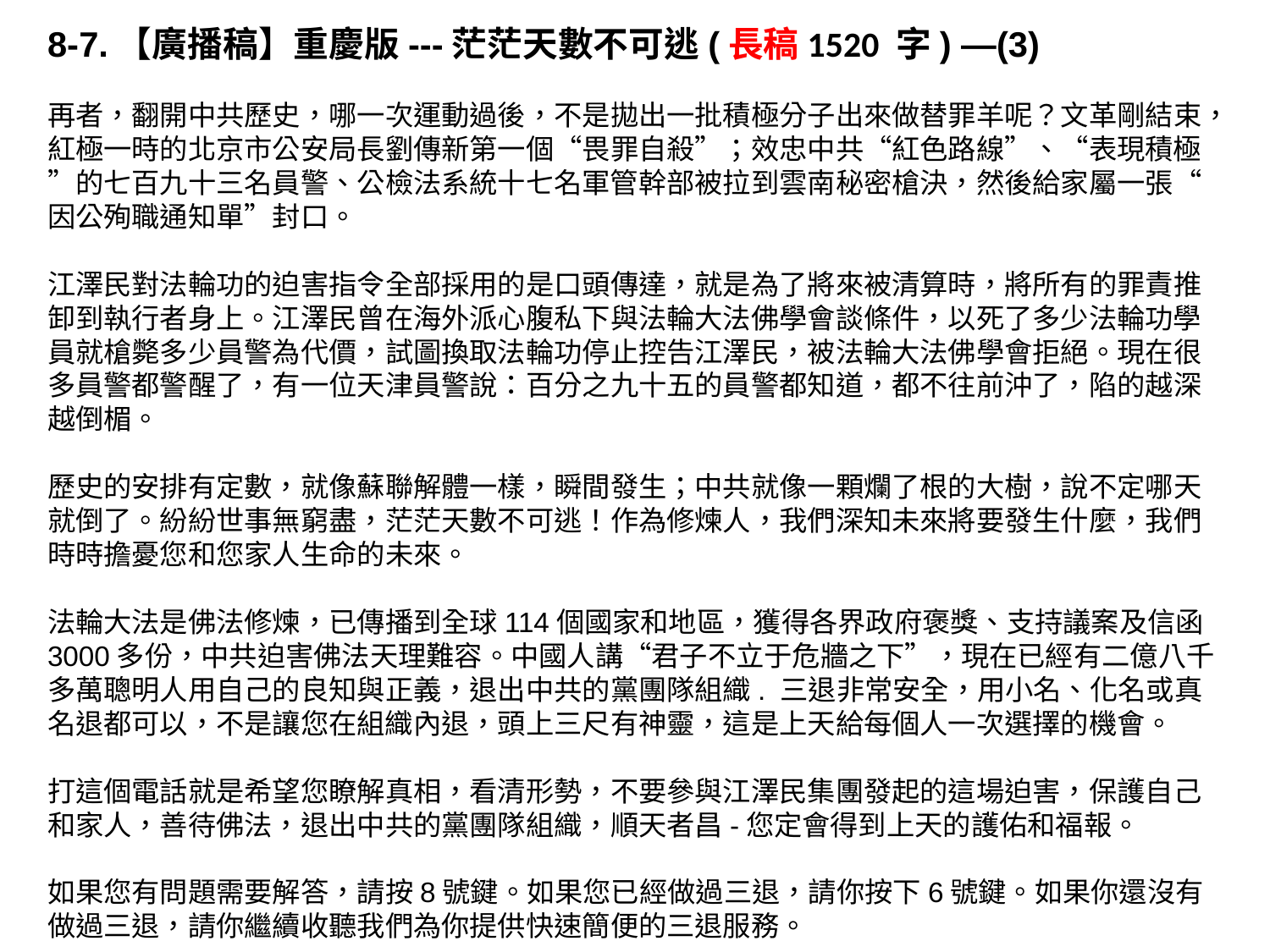

8-7.【廣播稿】重慶版---茫茫天數不可逃(長稿1520 字) —(3)

再者，翻開中共歷史，哪一次運動過後，不是拋出一批積極分子出來做替罪羊呢？文革剛結束，紅極一時的北京市公安局長劉傳新第一個“畏罪自殺”；效忠中共“紅色路線”、“表現積極”的七百九十三名員警、公檢法系統十七名軍管幹部被拉到雲南秘密槍決，然後給家屬一張“因公殉職通知單”封口。

江澤民對法輪功的迫害指令全部採用的是口頭傳達，就是為了將來被清算時，將所有的罪責推卸到執行者身上。江澤民曾在海外派心腹私下與法輪大法佛學會談條件，以死了多少法輪功學員就槍斃多少員警為代價，試圖換取法輪功停止控告江澤民，被法輪大法佛學會拒絕。現在很多員警都警醒了，有一位天津員警說：百分之九十五的員警都知道，都不往前沖了，陷的越深越倒楣。

歷史的安排有定數，就像蘇聯解體一樣，瞬間發生；中共就像一顆爛了根的大樹，說不定哪天就倒了。紛紛世事無窮盡，茫茫天數不可逃！作為修煉人，我們深知未來將要發生什麼，我們時時擔憂您和您家人生命的未來。

法輪大法是佛法修煉，已傳播到全球114個國家和地區，獲得各界政府褒獎、支持議案及信函3000多份，中共迫害佛法天理難容。中國人講“君子不立于危牆之下”，現在已經有二億八千多萬聰明人用自己的良知與正義，退出中共的黨團隊組織. 三退非常安全，用小名、化名或真名退都可以，不是讓您在組織內退，頭上三尺有神靈，這是上天給每個人一次選擇的機會。

打這個電話就是希望您瞭解真相，看清形勢，不要參與江澤民集團發起的這場迫害，保護自己和家人，善待佛法，退出中共的黨團隊組織，順天者昌-您定會得到上天的護佑和福報。

如果您有問題需要解答，請按8號鍵。如果您已經做過三退，請你按下6號鍵。如果你還沒有做過三退，請你繼續收聽我們為你提供快速簡便的三退服務。